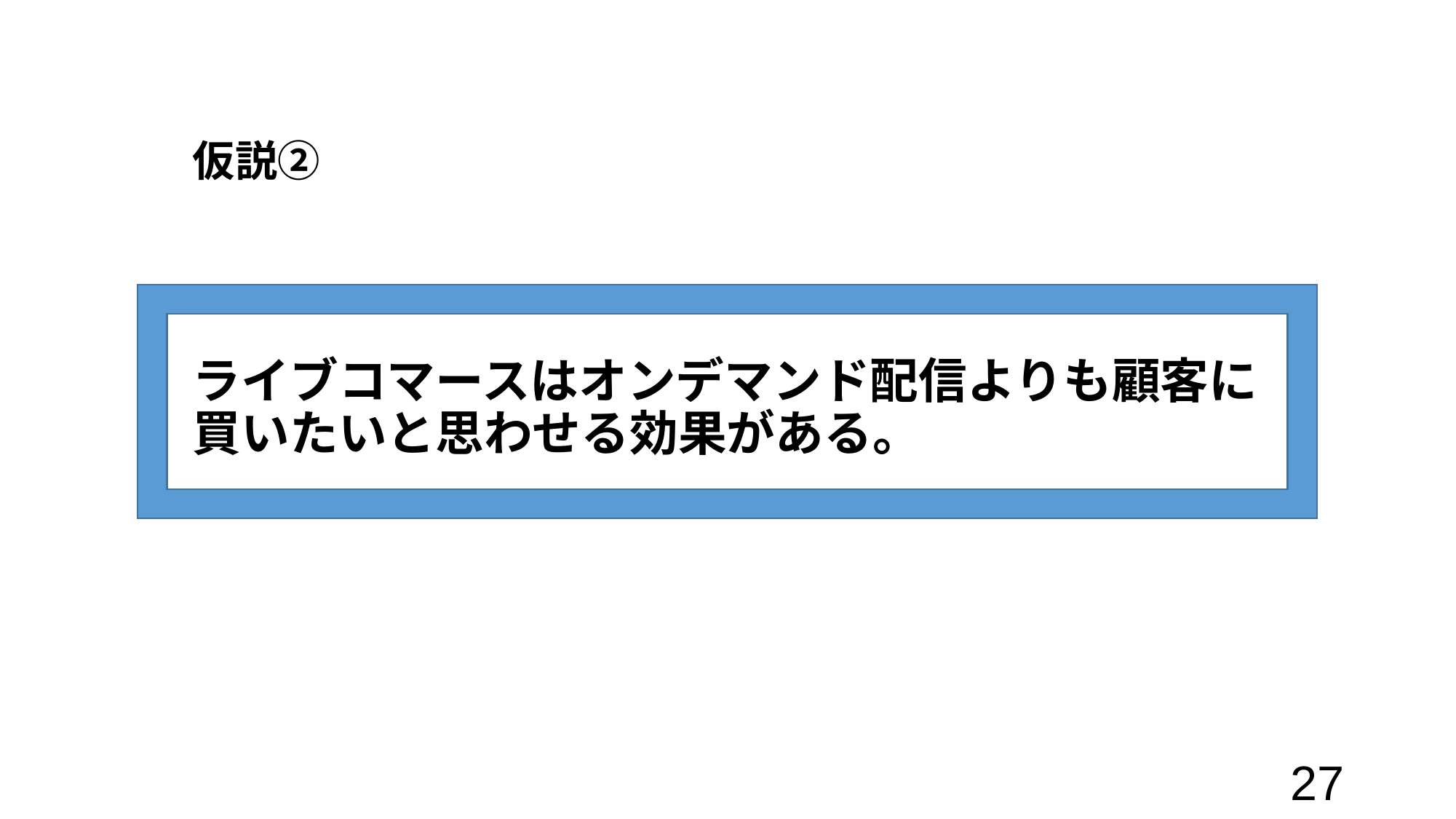

# 仮説②

ライブコマースはオンデマンド配信よりも顧客に買いたいと思わせる効果がある。
27